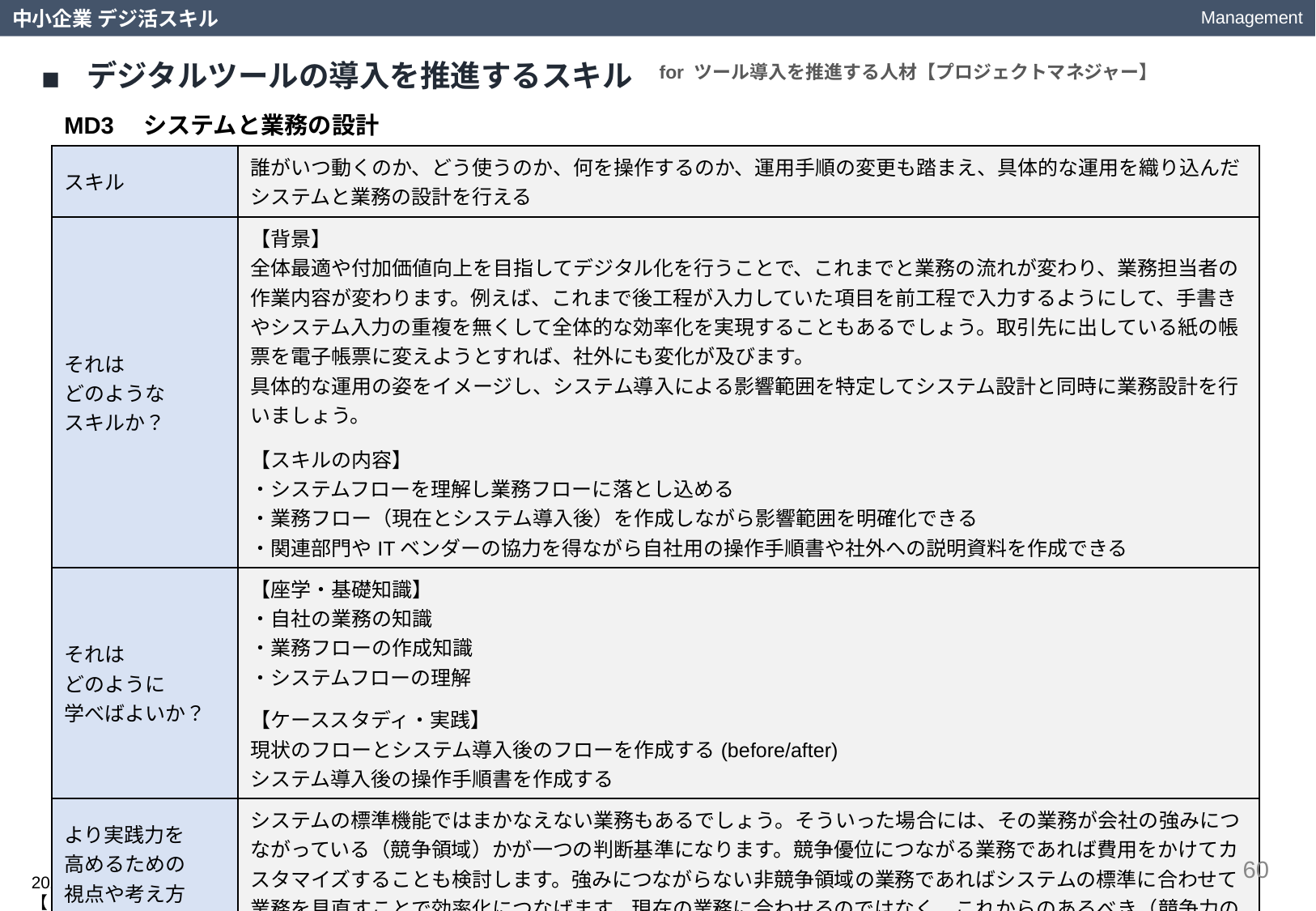

Management
中小企業 デジ活スキル
デジタルツールの導入を推進するスキル
for ツール導入を推進する人材【プロジェクトマネジャー】
MD3　システムと業務の設計
| スキル | 誰がいつ動くのか、どう使うのか、何を操作するのか、運用手順の変更も踏まえ、具体的な運用を織り込んだシステムと業務の設計を行える |
| --- | --- |
| それは どのような スキルか？ | 【背景】 全体最適や付加価値向上を目指してデジタル化を行うことで、これまでと業務の流れが変わり、業務担当者の作業内容が変わります。例えば、これまで後工程が入力していた項目を前工程で入力するようにして、手書きやシステム入力の重複を無くして全体的な効率化を実現することもあるでしょう。取引先に出している紙の帳票を電子帳票に変えようとすれば、社外にも変化が及びます。 具体的な運用の姿をイメージし、システム導入による影響範囲を特定してシステム設計と同時に業務設計を行いましょう。 【スキルの内容】 ・システムフローを理解し業務フローに落とし込める ・業務フロー（現在とシステム導入後）を作成しながら影響範囲を明確化できる ・関連部門やITベンダーの協力を得ながら自社用の操作手順書や社外への説明資料を作成できる |
| それは どのように 学べばよいか？ | 【座学・基礎知識】 ・自社の業務の知識 ・業務フローの作成知識 ・システムフローの理解 【ケーススタディ・実践】 現状のフローとシステム導入後のフローを作成する(before/after) システム導入後の操作手順書を作成する |
| より実践力を 高めるための 視点や考え方は？ | システムの標準機能ではまかなえない業務もあるでしょう。そういった場合には、その業務が会社の強みにつながっている（競争領域）かが一つの判断基準になります。競争優位につながる業務であれば費用をかけてカスタマイズすることも検討します。強みにつながらない非競争領域の業務であればシステムの標準に合わせて業務を見直すことで効率化につなげます。現在の業務に合わせるのではなく、これからのあるべき（競争力のある）業務のためのシステムを設計することが大切です。 |
60